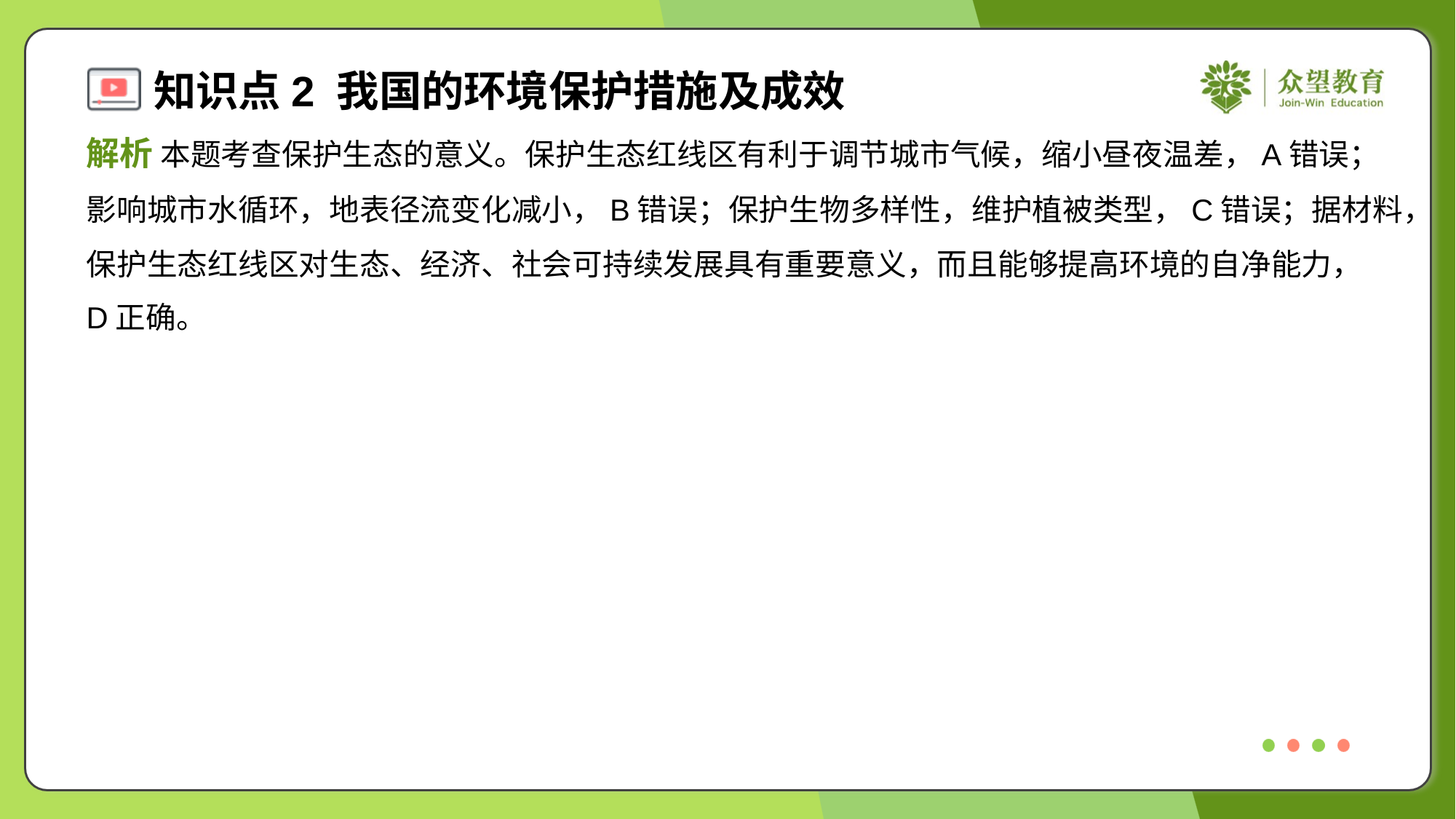

解析 本题考查保护生态的意义。保护生态红线区有利于调节城市气候，缩小昼夜温差，A错误；
影响城市水循环，地表径流变化减小，B错误；保护生物多样性，维护植被类型，C错误；据材料，
保护生态红线区对生态、经济、社会可持续发展具有重要意义，而且能够提高环境的自净能力，
D正确。